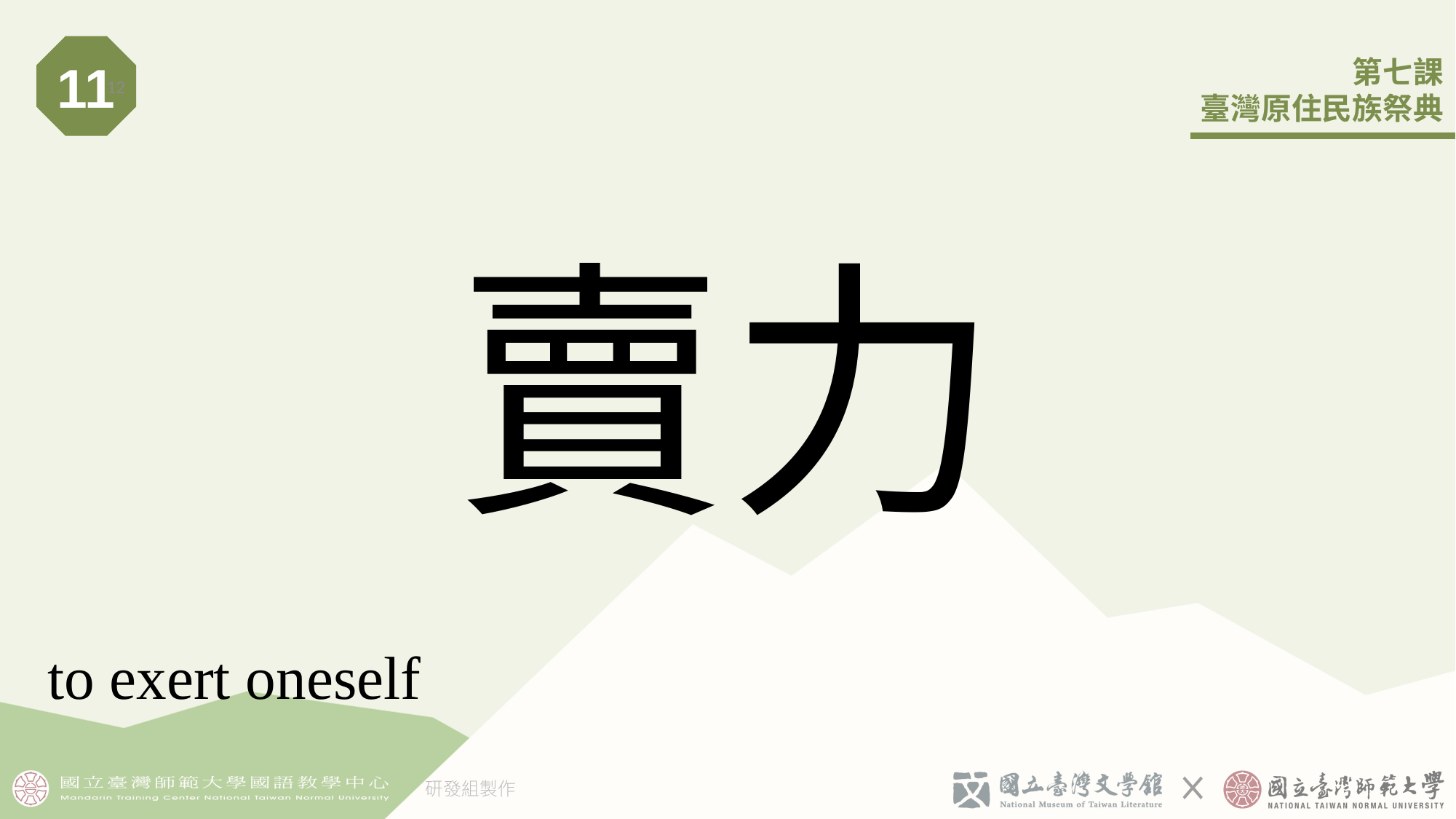

11
12
# 賣力
to exert oneself